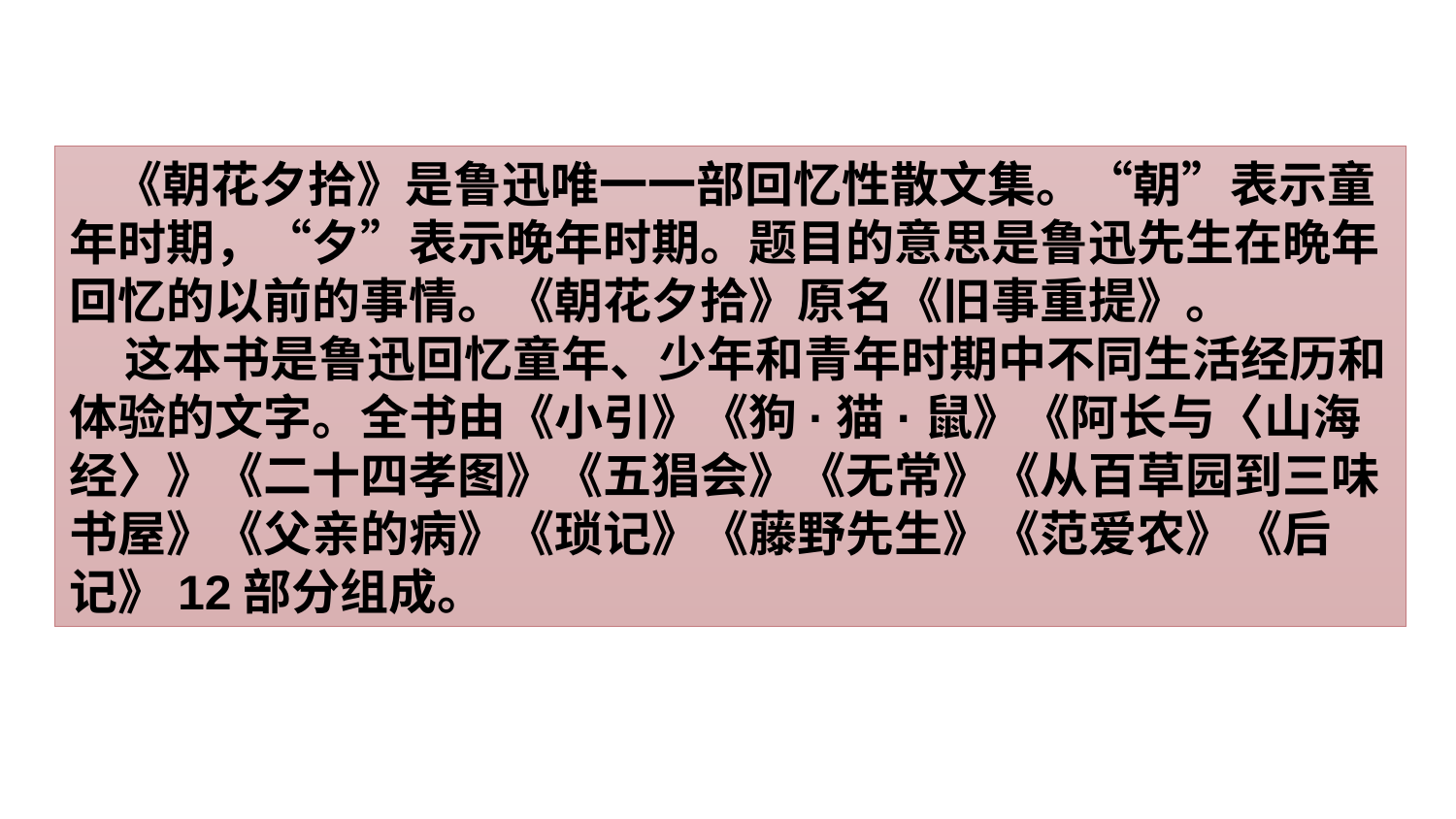

《朝花夕拾》是鲁迅唯一一部回忆性散文集。“朝”表示童年时期，“夕”表示晚年时期。题目的意思是鲁迅先生在晩年回忆的以前的事情。《朝花夕拾》原名《旧事重提》。
    这本书是鲁迅回忆童年、少年和青年时期中不同生活经历和体验的文字。全书由《小引》《狗·猫·鼠》《阿长与〈山海经〉》《二十四孝图》《五猖会》《无常》《从百草园到三味书屋》《父亲的病》《琐记》《藤野先生》《范爱农》《后记》12部分组成。